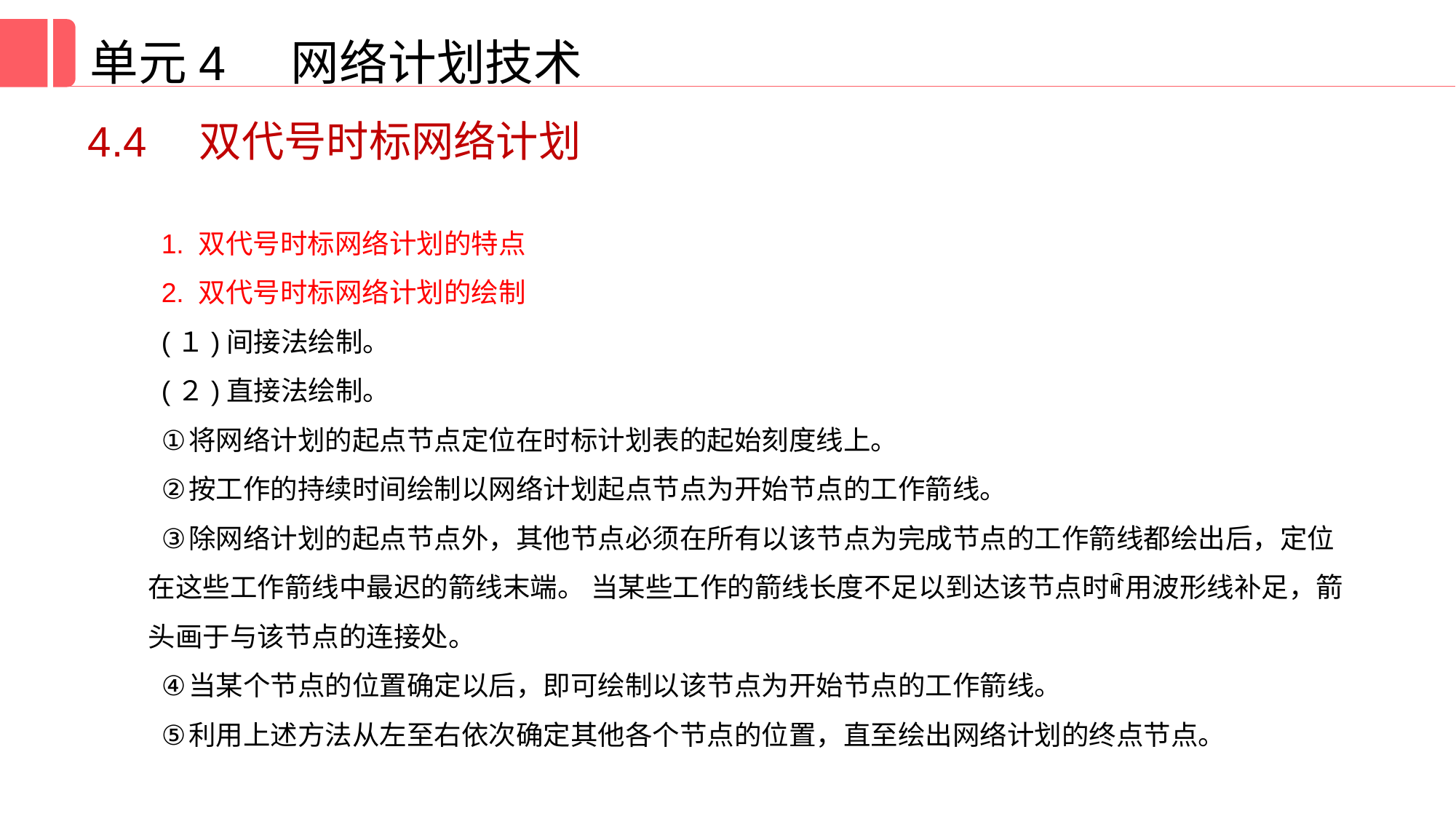

单元4    网络计划技术

4.4　双代号时标网络计划
1. 双代号时标网络计划的特点
2. 双代号时标网络计划的绘制
(１)间接法绘制。
(２)直接法绘制。
将网络计划的起点节点定位在时标计划表的起始刻度线上。
按工作的持续时间绘制以网络计划起点节点为开始节点的工作箭线。
除网络计划的起点节点外，其他节点必须在所有以该节点为完成节点的工作箭线都绘出后，定位在这些工作箭线中最迟的箭线末端。 当某些工作的箭线长度不足以到达该节点时ꎬ用波形线补足，箭头画于与该节点的连接处。
当某个节点的位置确定以后，即可绘制以该节点为开始节点的工作箭线。
利用上述方法从左至右依次确定其他各个节点的位置，直至绘出网络计划的终点节点。